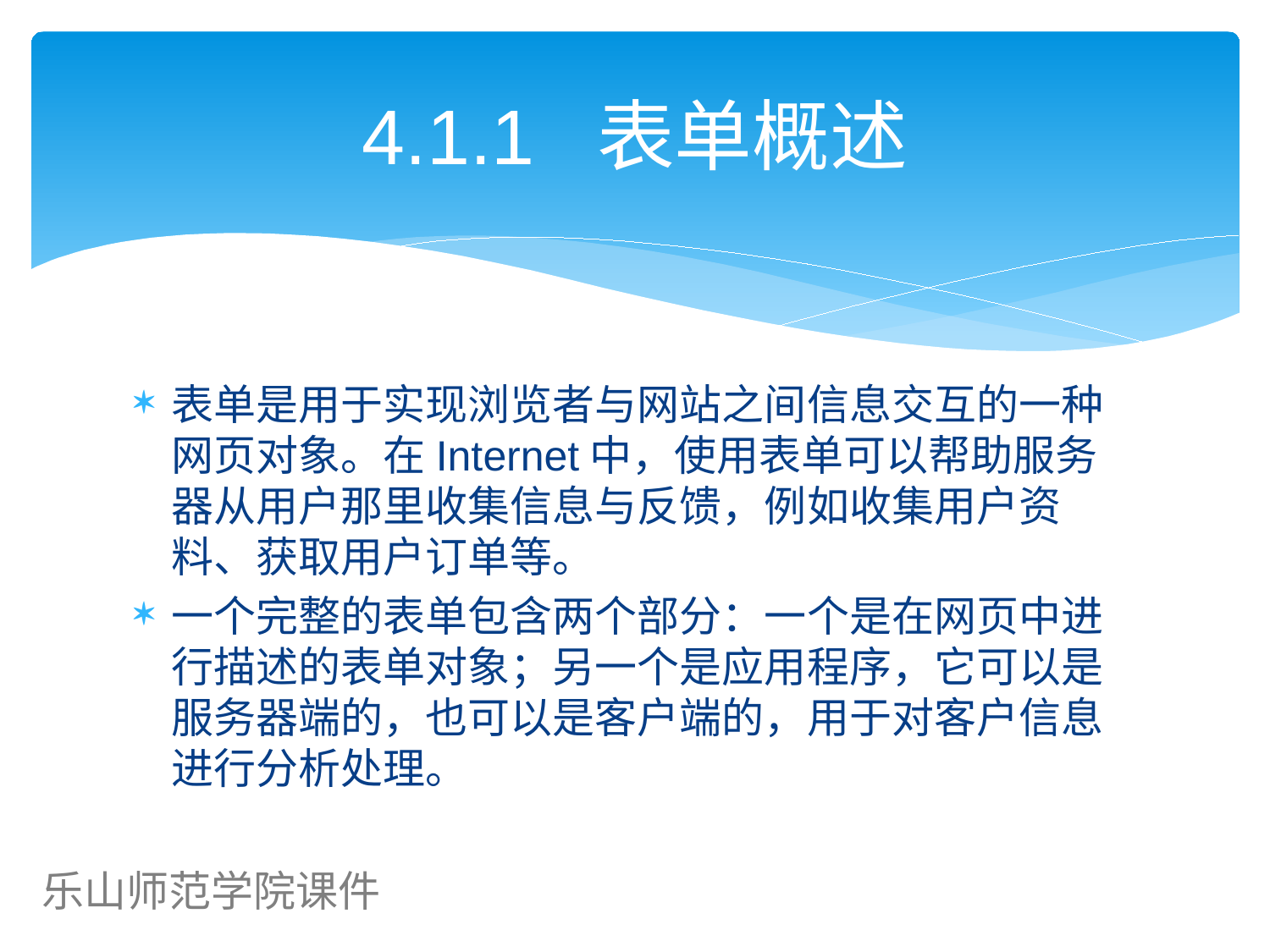

# 4.1.1  表单概述
表单是用于实现浏览者与网站之间信息交互的一种网页对象。在Internet中，使用表单可以帮助服务器从用户那里收集信息与反馈，例如收集用户资料、获取用户订单等。
一个完整的表单包含两个部分：一个是在网页中进行描述的表单对象；另一个是应用程序，它可以是服务器端的，也可以是客户端的，用于对客户信息进行分析处理。